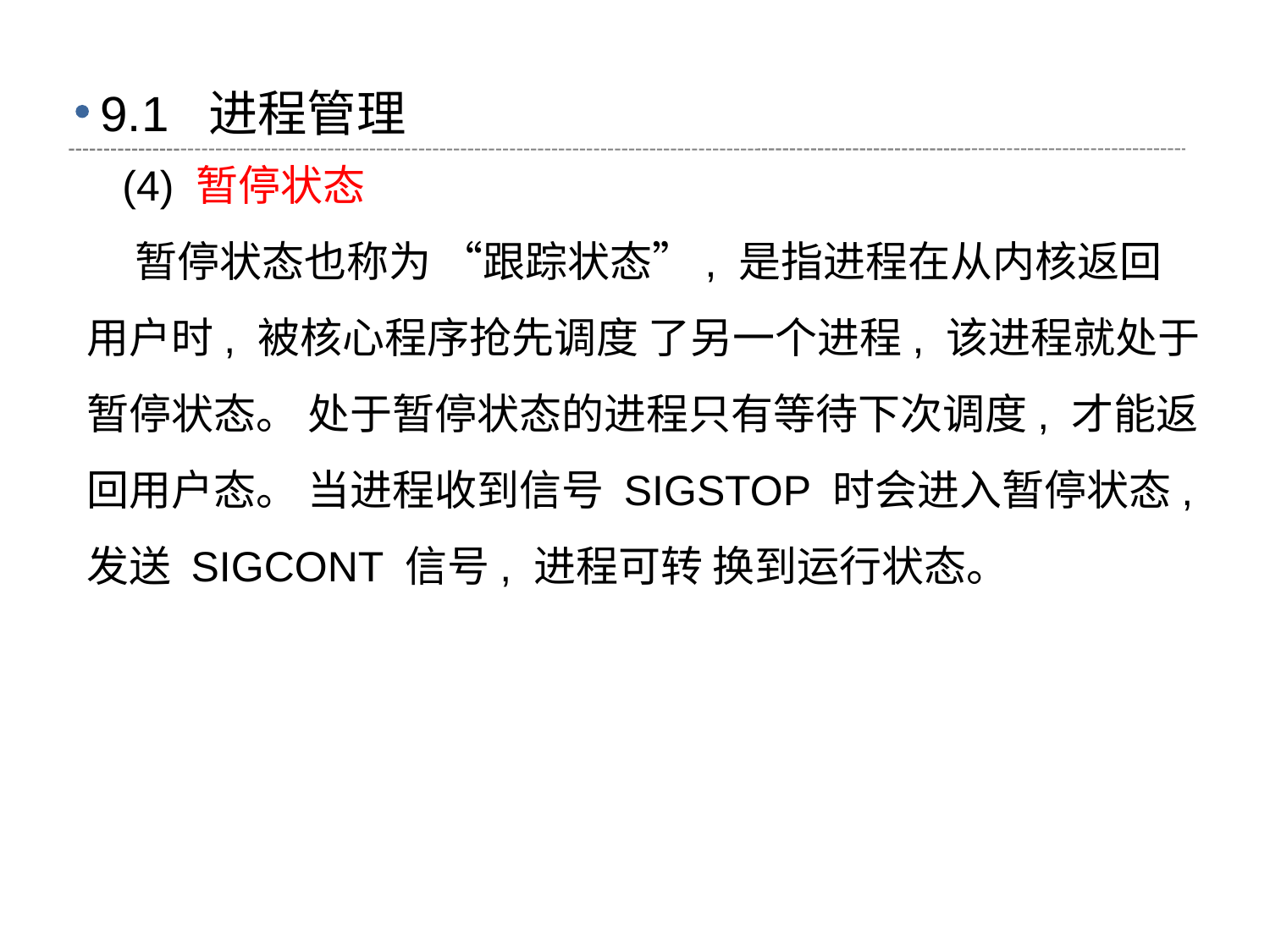

# 9.1  进程管理
   (4) 暂停状态
    暂停状态也称为 “跟踪状态”, 是指进程在从内核返回用户时, 被核心程序抢先调度 了另一个进程, 该进程就处于暂停状态。 处于暂停状态的进程只有等待下次调度, 才能返 回用户态。 当进程收到信号 SIGSTOP 时会进入暂停状态, 发送 SIGCONT 信号, 进程可转 换到运行状态。